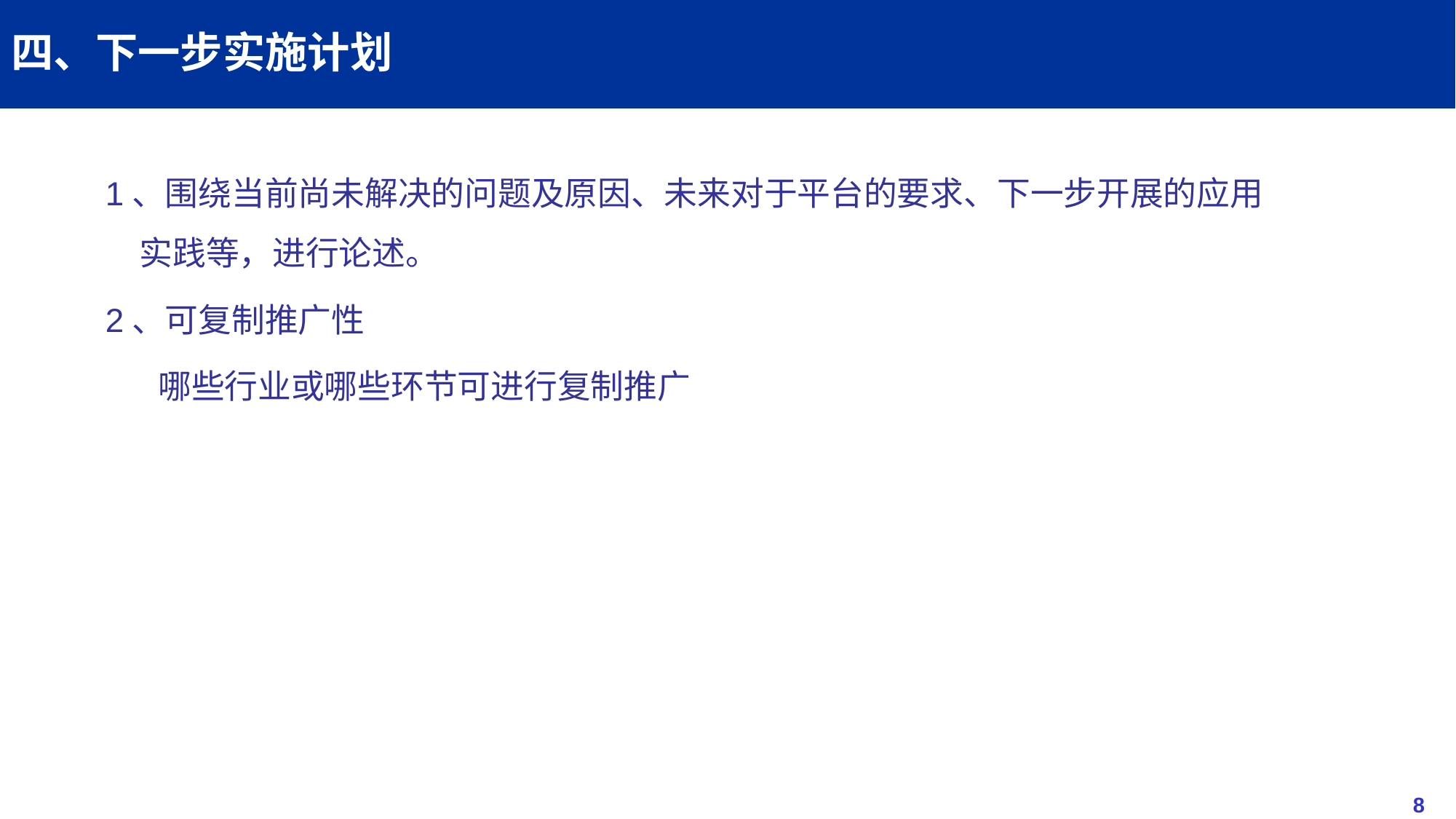

# 四、下一步实施计划
1、围绕当前尚未解决的问题及原因、未来对于平台的要求、下一步开展的应用实践等，进行论述。
2、可复制推广性
      哪些行业或哪些环节可进行复制推广